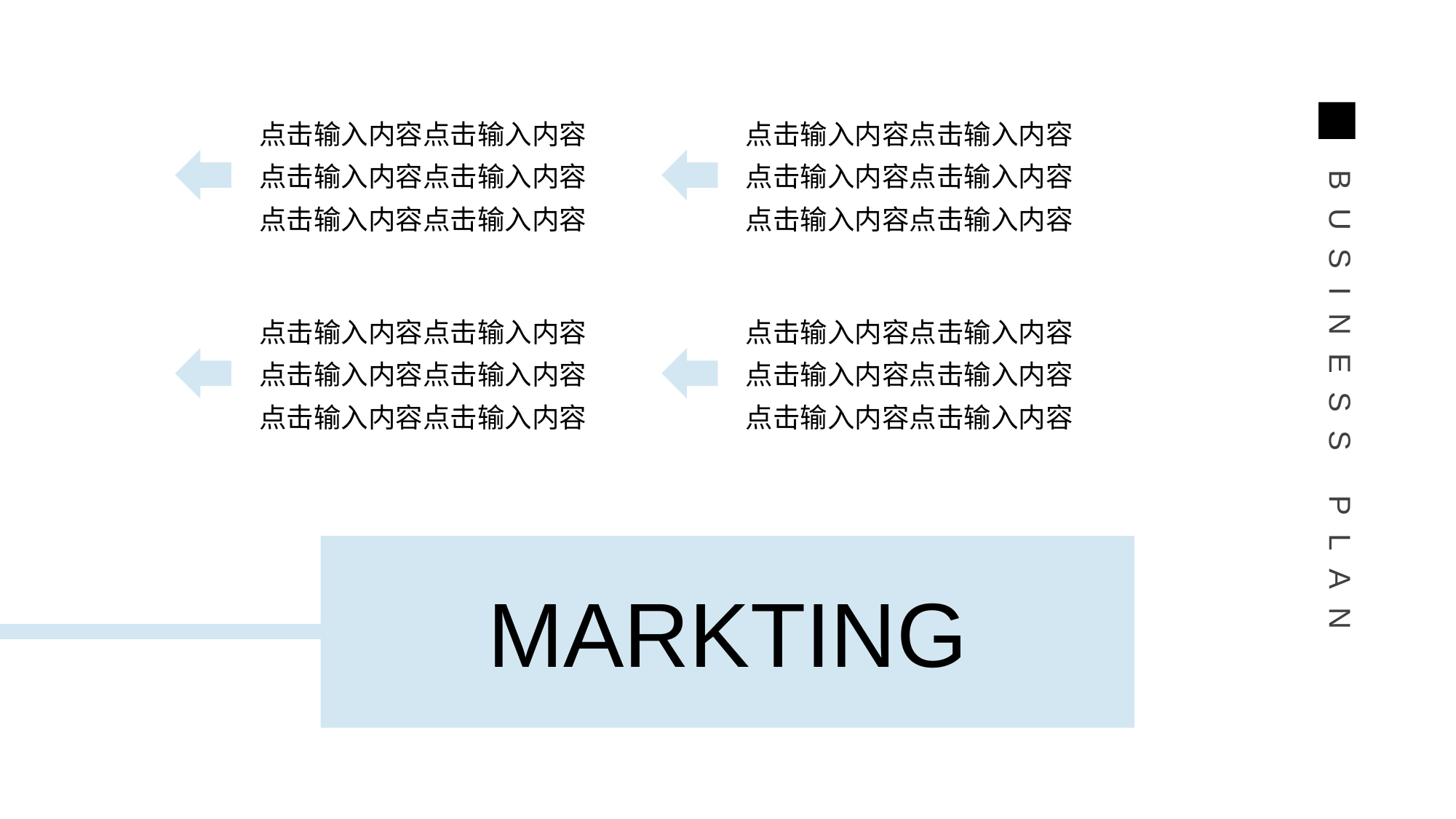

点击输入内容点击输入内容
点击输入内容点击输入内容
点击输入内容点击输入内容

点击输入内容点击输入内容
点击输入内容点击输入内容
点击输入内容点击输入内容

BUSINESS PLAN
点击输入内容点击输入内容
点击输入内容点击输入内容
点击输入内容点击输入内容

点击输入内容点击输入内容
点击输入内容点击输入内容
点击输入内容点击输入内容

MARKTING